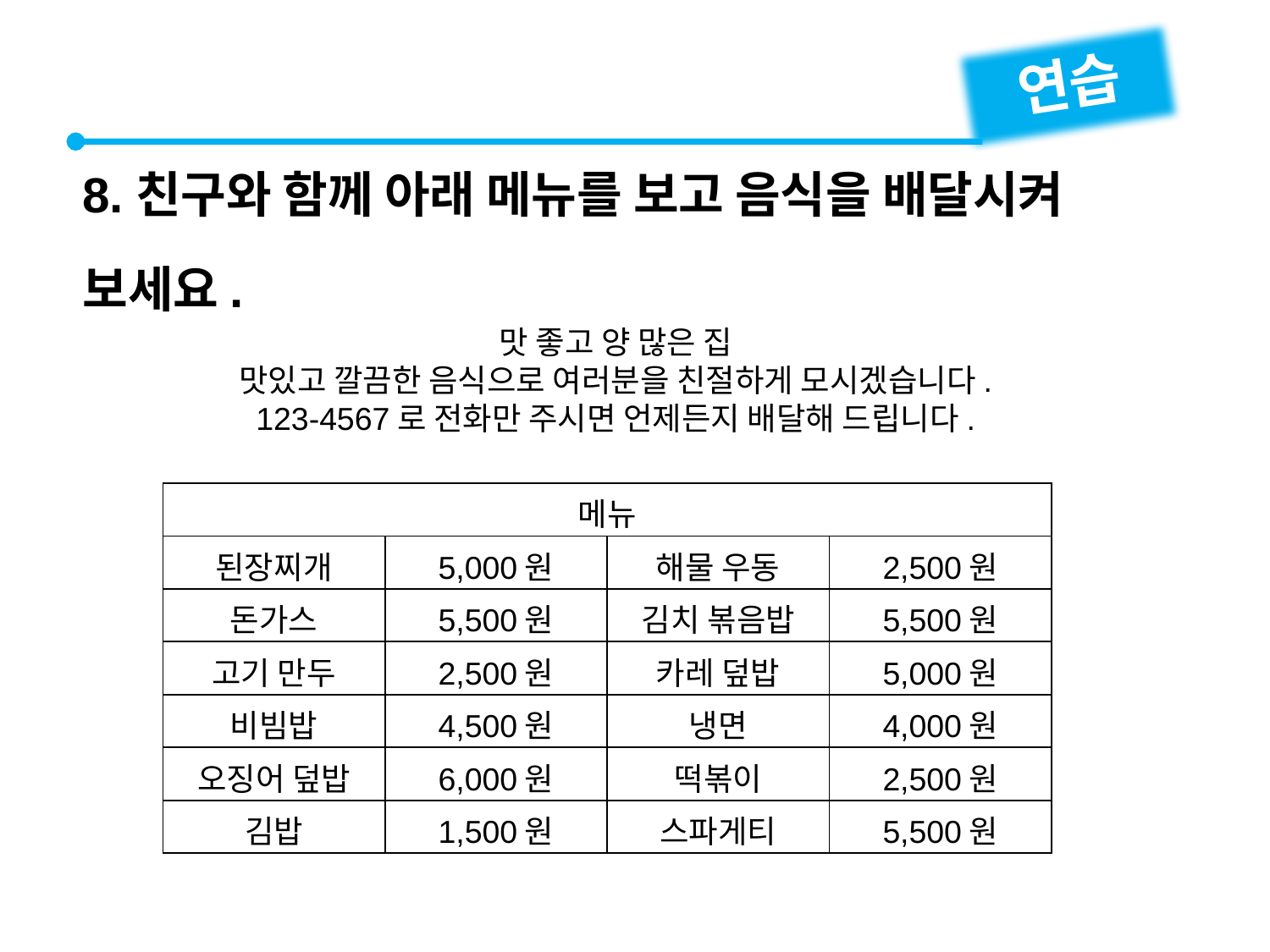

연습
8.친구와 함께 아래 메뉴를 보고 음식을 배달시켜 보세요.
맛 좋고 양 많은 집
맛있고 깔끔한 음식으로 여러분을 친절하게 모시겠습니다.
123-4567로 전화만 주시면 언제든지 배달해 드립니다.
| 메뉴 |  |  |  |
| --- | --- | --- | --- |
| 된장찌개 | 5,000원 | 해물 우동 | 2,500원 |
| 돈가스 | 5,500원 | 김치 볶음밥 | 5,500원 |
| 고기 만두 | 2,500원 | 카레 덮밥 | 5,000원 |
| 비빔밥 | 4,500원 | 냉면 | 4,000원 |
| 오징어 덮밥 | 6,000원 | 떡볶이 | 2,500원 |
| 김밥 | 1,500원 | 스파게티 | 5,500원 |